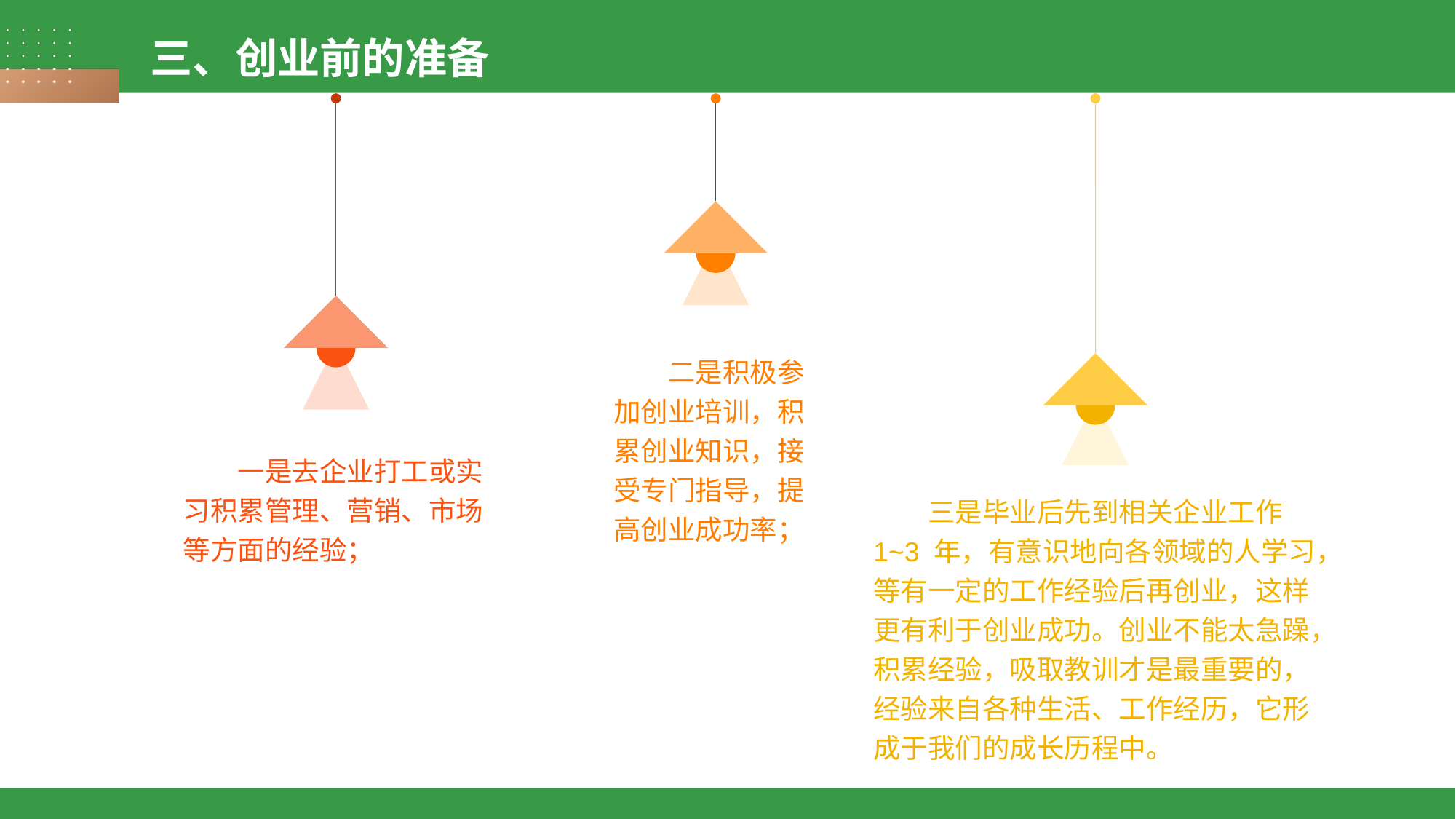

三、创业前的准备

二是积极参加创业培训，积累创业知识，接受专门指导，提高创业成功率；
一是去企业打工或实习积累管理、营销、市场等方面的经验；
三是毕业后先到相关企业工作 1~3 年，有意识地向各领域的人学习，等有一定的工作经验后再创业，这样更有利于创业成功。创业不能太急躁，积累经验，吸取教训才是最重要的，经验来自各种生活、工作经历，它形成于我们的成长历程中。